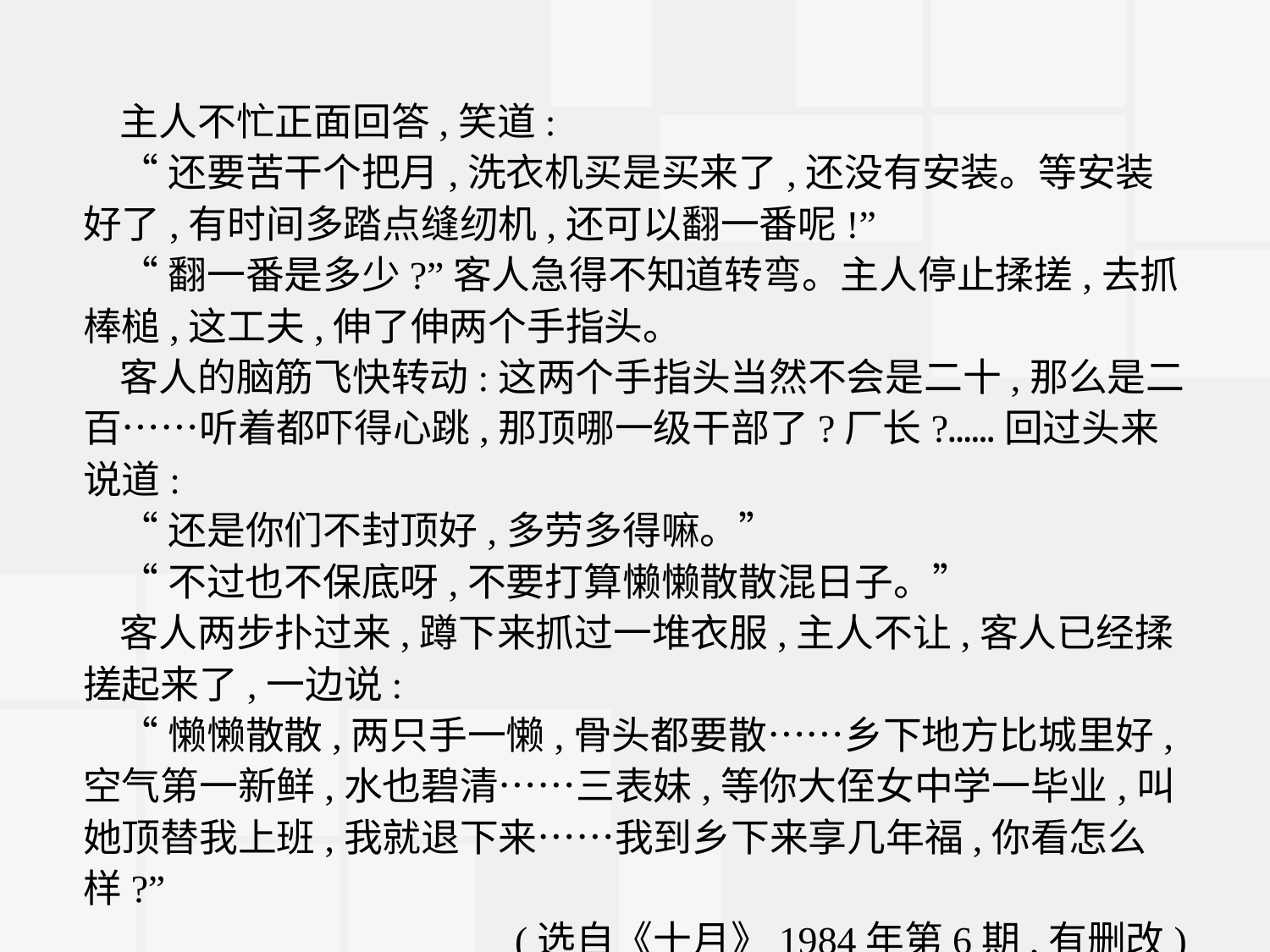

主人不忙正面回答,笑道:
“还要苦干个把月,洗衣机买是买来了,还没有安装。等安装好了,有时间多踏点缝纫机,还可以翻一番呢!”
“翻一番是多少?”客人急得不知道转弯。主人停止揉搓,去抓棒槌,这工夫,伸了伸两个手指头。
客人的脑筋飞快转动:这两个手指头当然不会是二十,那么是二百……听着都吓得心跳,那顶哪一级干部了?厂长?……回过头来说道:
“还是你们不封顶好,多劳多得嘛。”
“不过也不保底呀,不要打算懒懒散散混日子。”
客人两步扑过来,蹲下来抓过一堆衣服,主人不让,客人已经揉搓起来了,一边说:
“懒懒散散,两只手一懒,骨头都要散……乡下地方比城里好,空气第一新鲜,水也碧清……三表妹,等你大侄女中学一毕业,叫她顶替我上班,我就退下来……我到乡下来享几年福,你看怎么样?”
(选自《十月》1984年第6期,有删改)